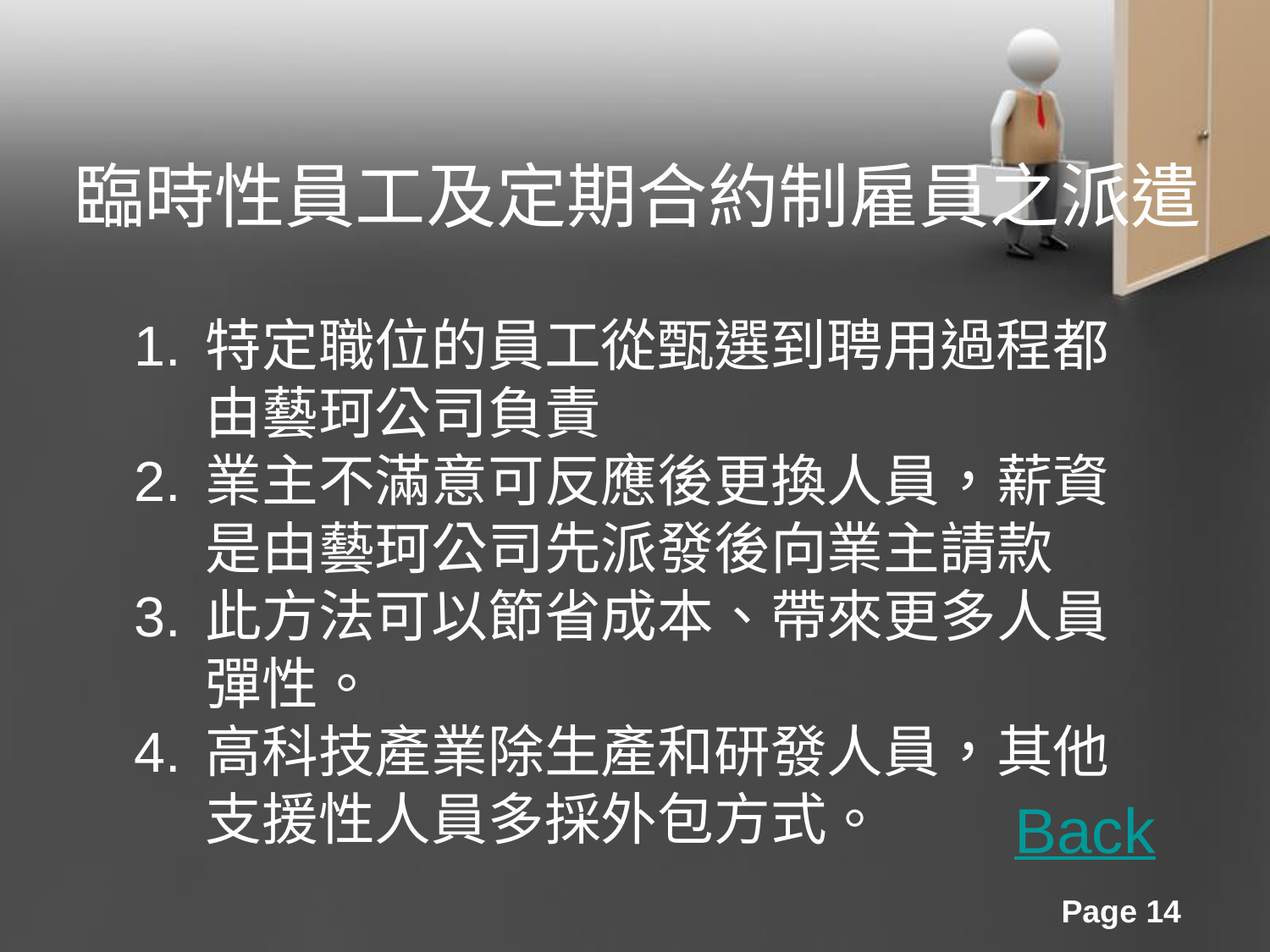

臨時性員工及定期合約制雇員之派遣
特定職位的員工從甄選到聘用過程都由藝珂公司負責
業主不滿意可反應後更換人員，薪資是由藝珂公司先派發後向業主請款
此方法可以節省成本、帶來更多人員彈性。
高科技產業除生產和研發人員，其他支援性人員多採外包方式。
Back